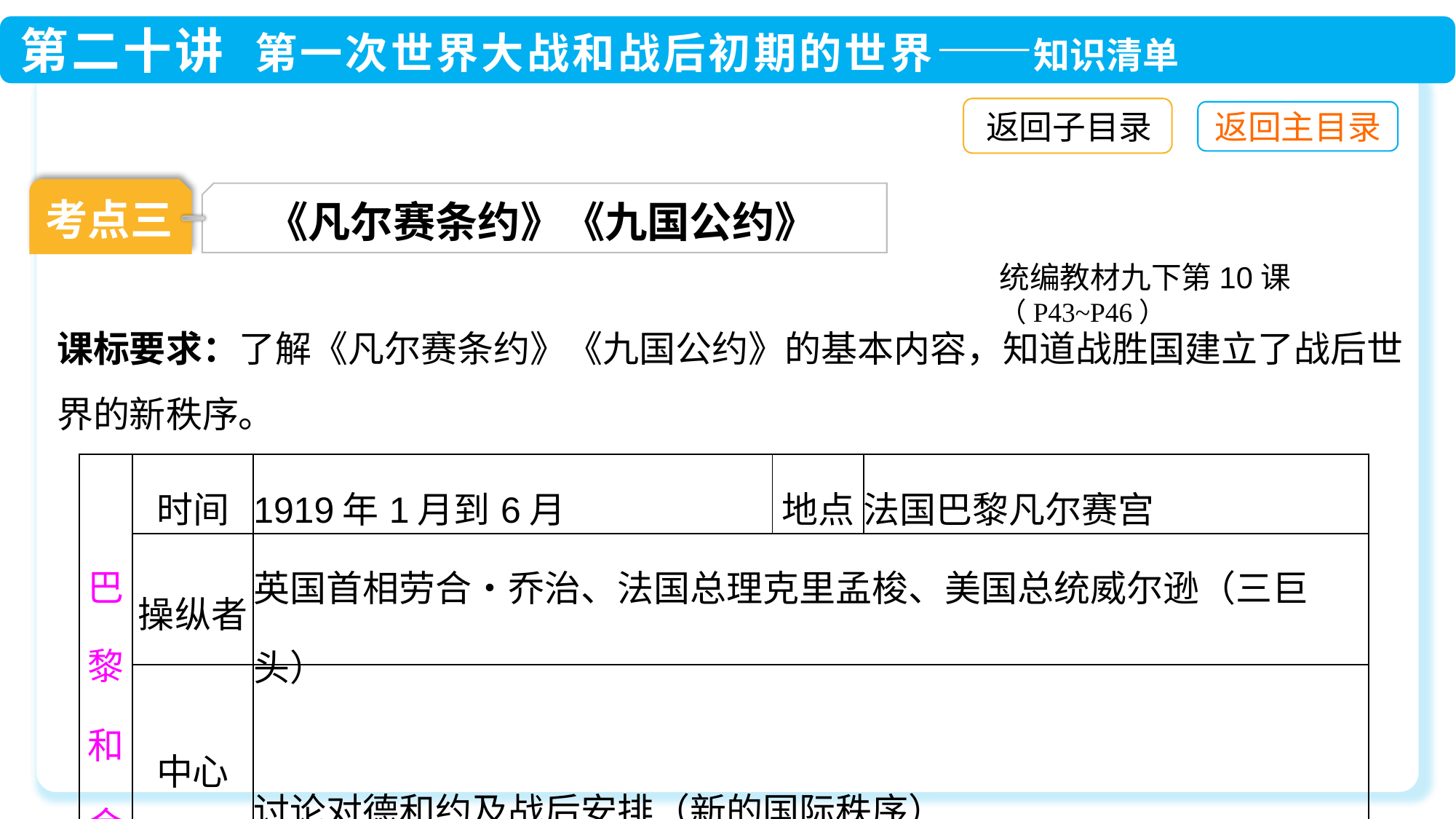

返回子目录
考点三
《凡尔赛条约》《九国公约》

统编教材九下第10课（P43~P46）
课标要求：了解《凡尔赛条约》《九国公约》的基本内容，知道战胜国建立了战后世界的新秩序。
| 巴黎和会 | 时间 | 1919年1月到6月 | 地点 | 法国巴黎凡尔赛宫 |
| --- | --- | --- | --- | --- |
|  | 操纵者 | 英国首相劳合•乔治、法国总理克里孟梭、美国总统威尔逊（三巨头） |  |  |
|  | 中心 议题 | 讨论对德和约及战后安排（新的国际秩序） |  |  |